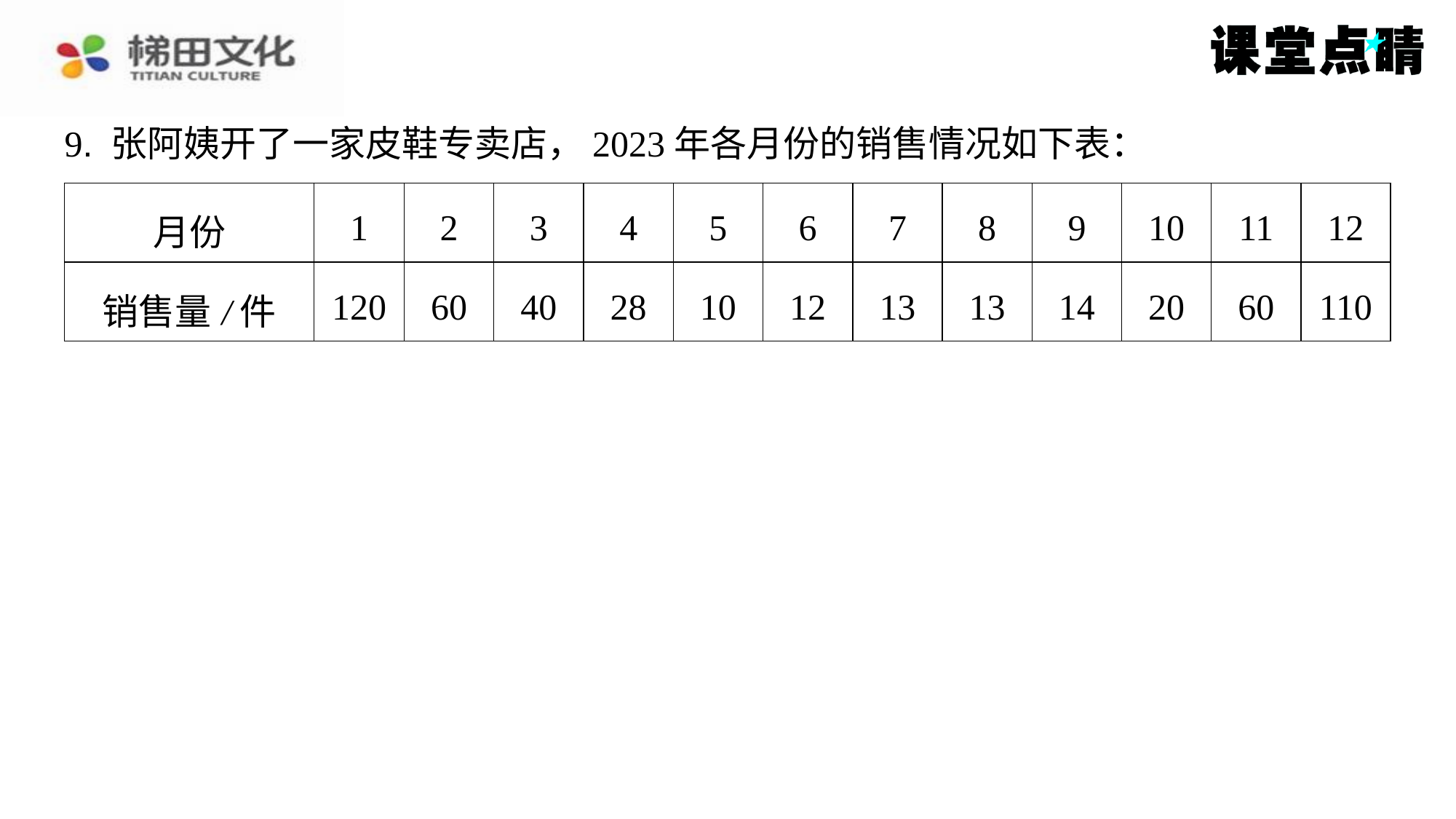

9. 张阿姨开了一家皮鞋专卖店，2023年各月份的销售情况如下表：
| 月份 | 1 | 2 | 3 | 4 | 5 | 6 | 7 | 8 | 9 | 10 | 11 | 12 |
| --- | --- | --- | --- | --- | --- | --- | --- | --- | --- | --- | --- | --- |
| 销售量/件 | 120 | 60 | 40 | 28 | 10 | 12 | 13 | 13 | 14 | 20 | 60 | 110 |